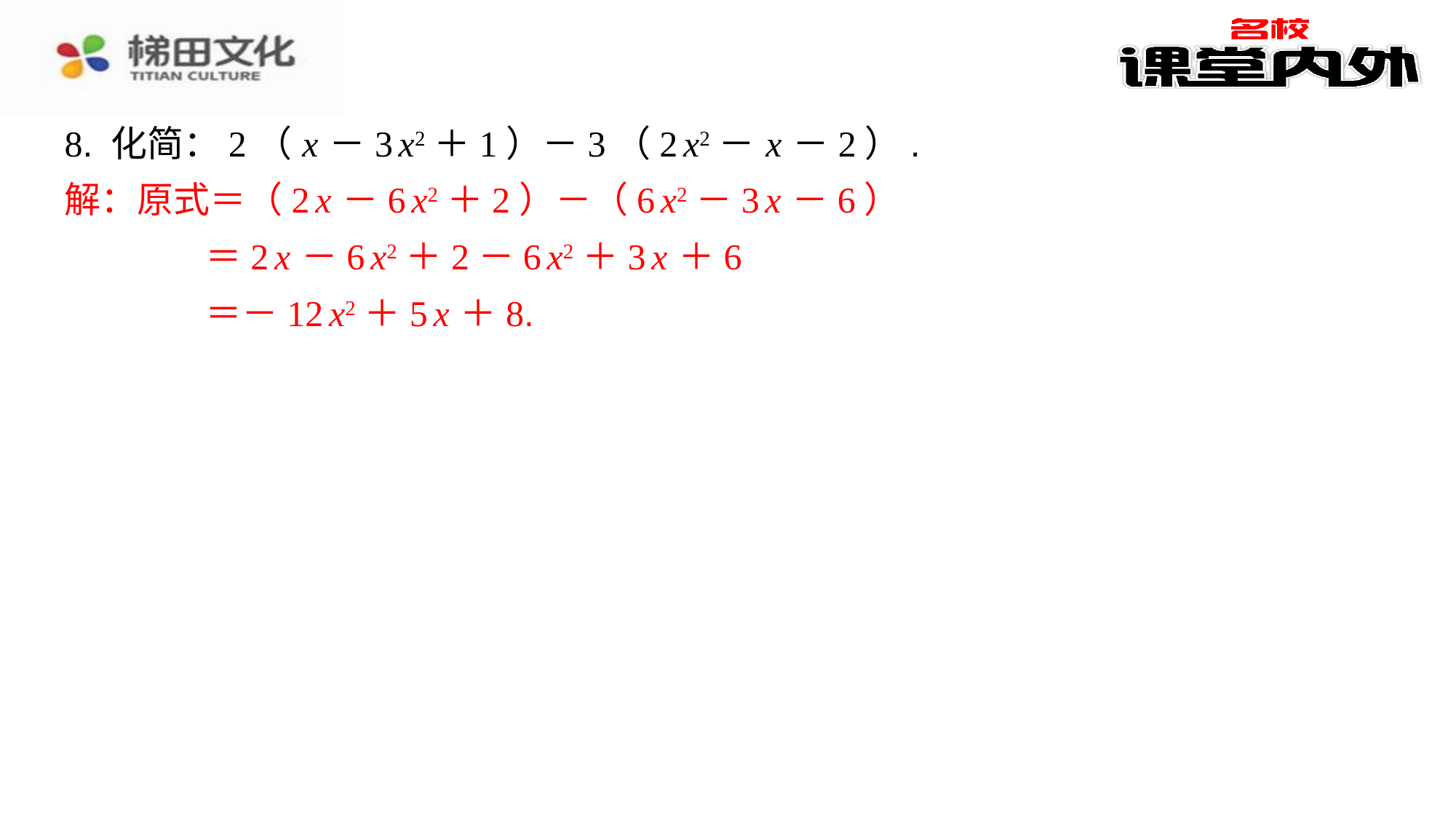

8. 化简：2（ x －3 x2＋1）－3（2 x2－ x －2）.
解：原式＝（2 x －6 x2＋2）－（6 x2－3 x －6）
＝2 x －6 x2＋2－6 x2＋3 x ＋6
＝－12 x2＋5 x ＋8.
解：原式＝（2 x －6 x2＋2）－（6 x2－3 x －6）
＝2 x －6 x2＋2－6 x2＋3 x ＋6
＝－12 x2＋5 x ＋8.